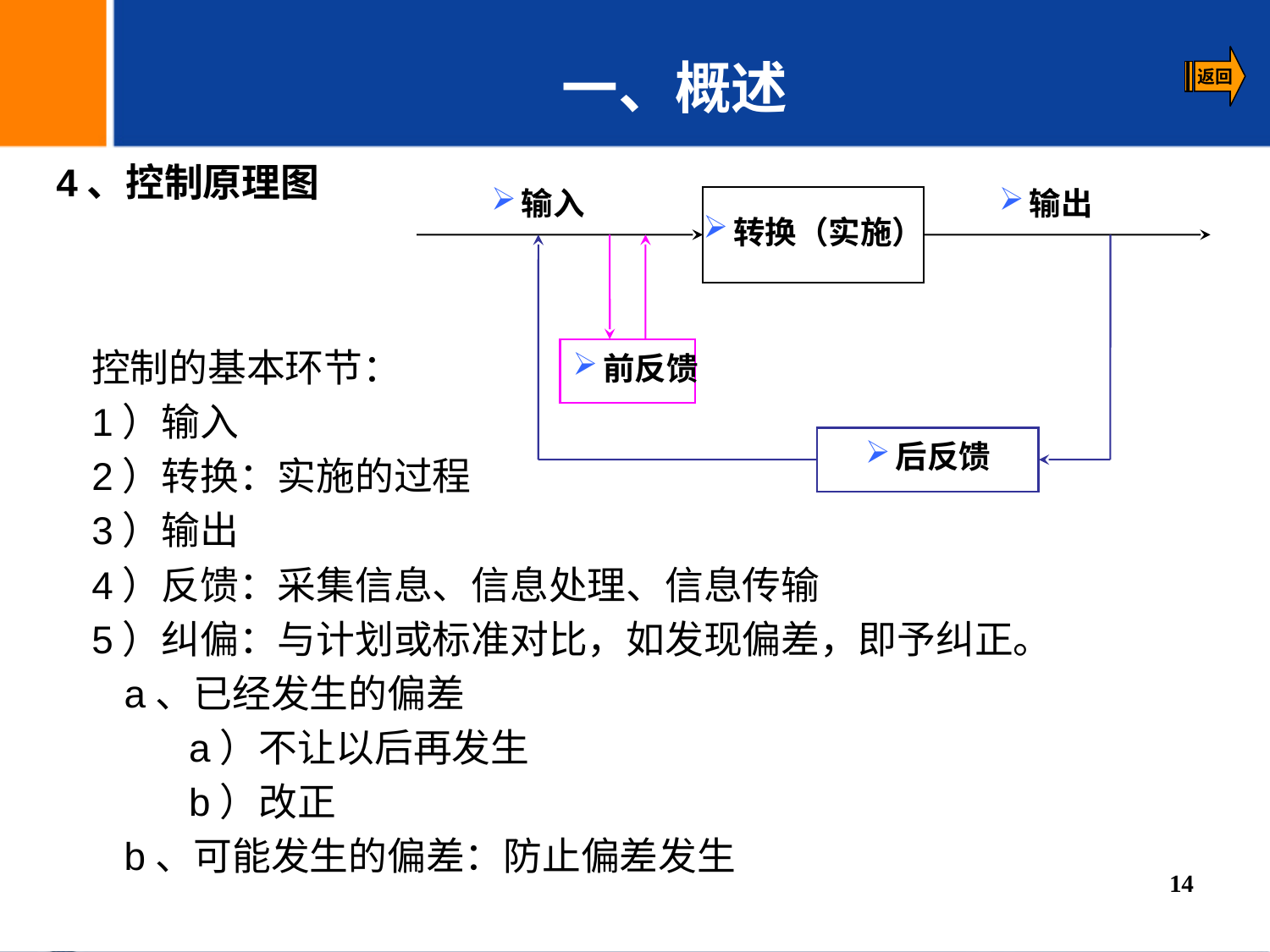

一、概述
 4、控制原理图
输入
输出
转换（实施）

后反馈

前反馈
控制的基本环节：
1）输入
2）转换：实施的过程
3）输出
4）反馈：采集信息、信息处理、信息传输
5）纠偏：与计划或标准对比，如发现偏差，即予纠正。
   a、已经发生的偏差
         a）不让以后再发生
         b）改正
   b、可能发生的偏差：防止偏差发生
14